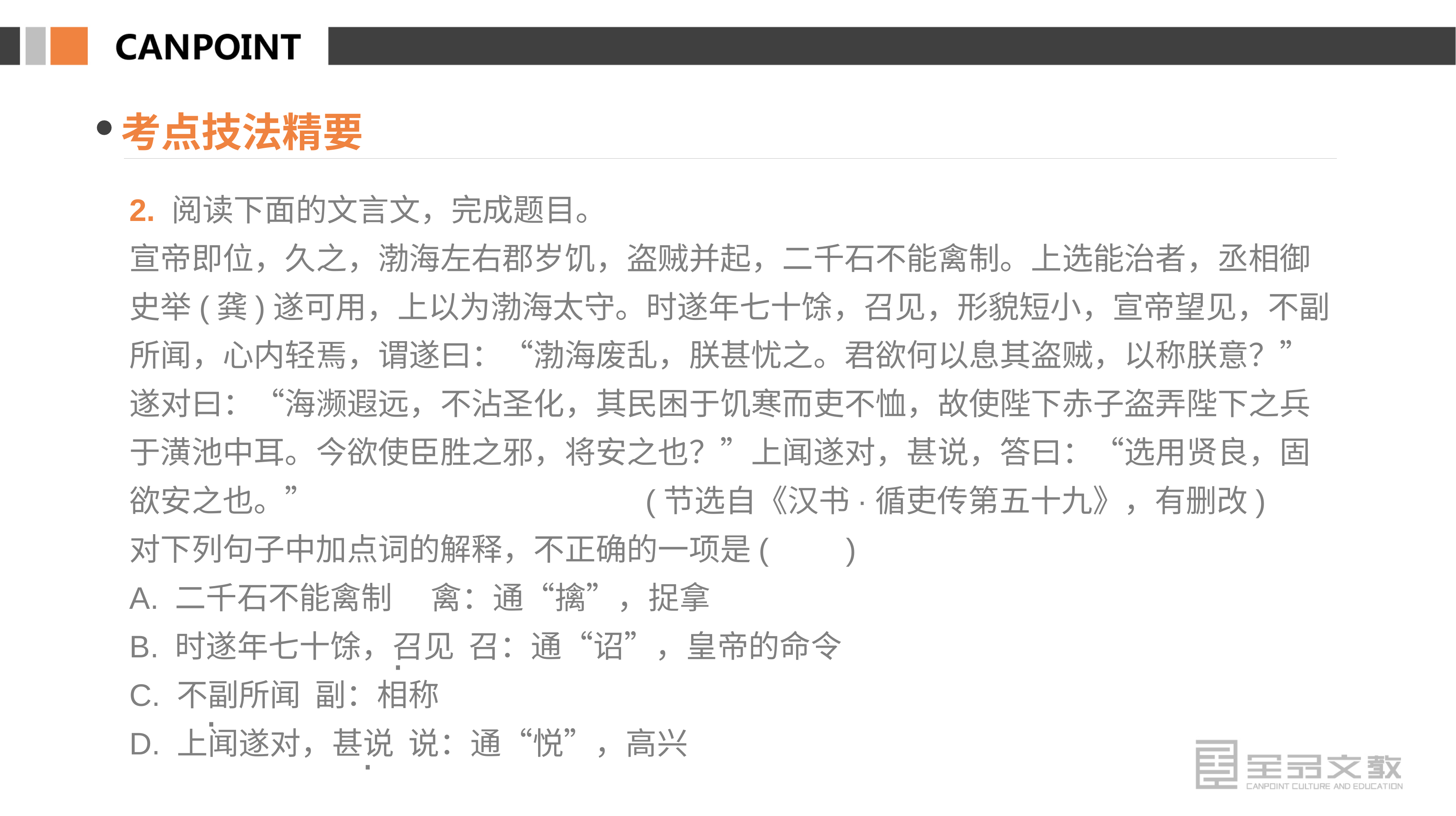

考点技法精要

2. 阅读下面的文言文，完成题目。
宣帝即位，久之，渤海左右郡岁饥，盗贼并起，二千石不能禽制。上选能治者，丞相御史举(龚)遂可用，上以为渤海太守。时遂年七十馀，召见，形貌短小，宣帝望见，不副所闻，心内轻焉，谓遂曰：“渤海废乱，朕甚忧之。君欲何以息其盗贼，以称朕意？”遂对曰：“海濒遐远，不沾圣化，其民困于饥寒而吏不恤，故使陛下赤子盗弄陛下之兵于潢池中耳。今欲使臣胜之邪，将安之也？”上闻遂对，甚说，答曰：“选用贤良，固欲安之也。”                                              (节选自《汉书·循吏传第五十九》，有删改)
对下列句子中加点词的解释，不正确的一项是(　　)
A. 二千石不能禽制 　禽：通“擒”，捉拿
B. 时遂年七十馀，召见  召：通“诏”，皇帝的命令
C. 不副所闻  副：相称
D. 上闻遂对，甚说  说：通“悦”，高兴
·
·
·